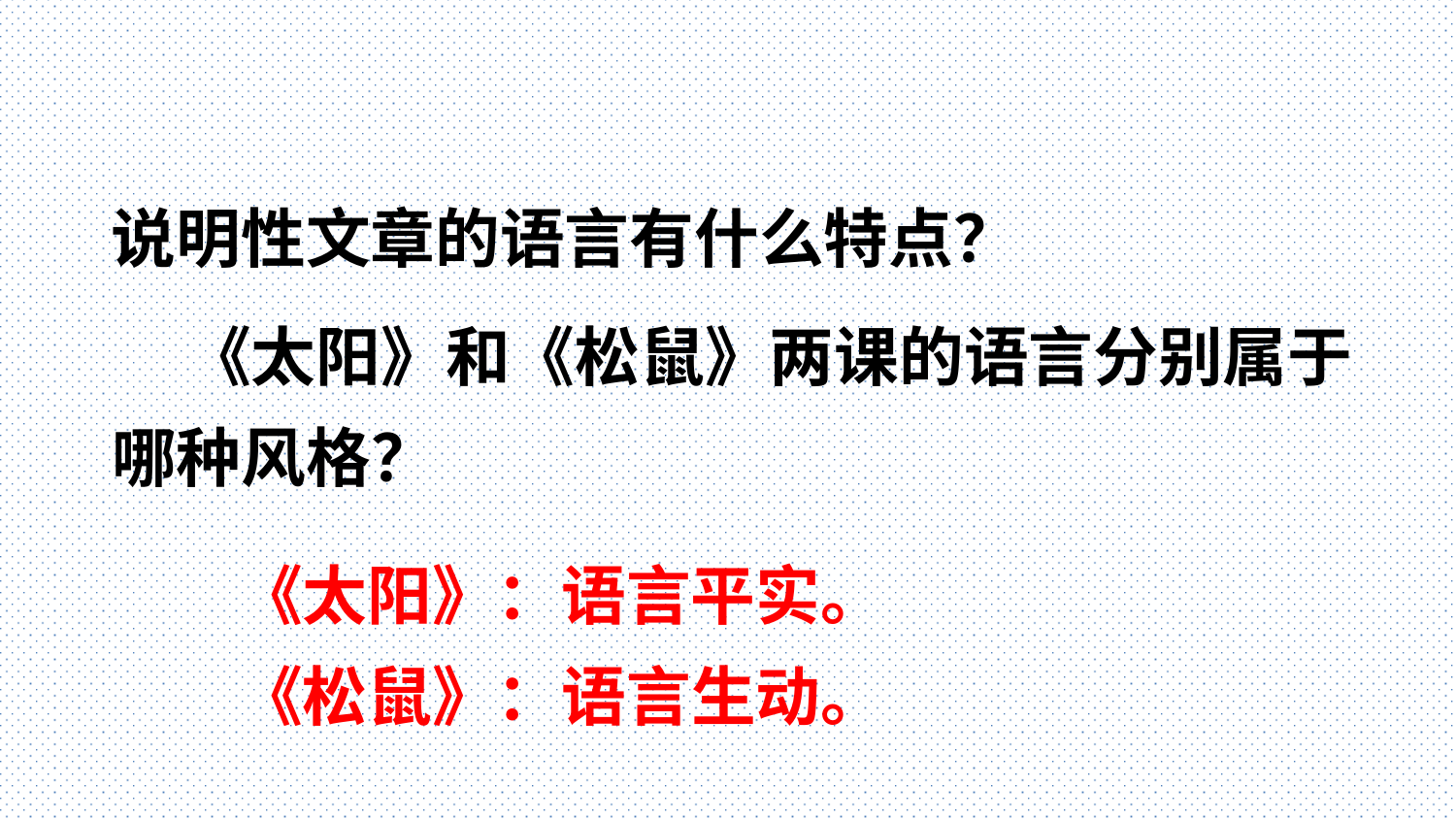

说明性文章的语言有什么特点？
    《太阳》和《松鼠》两课的语言分别属于哪种风格？
《太阳》：语言平实。
《松鼠》：语言生动。